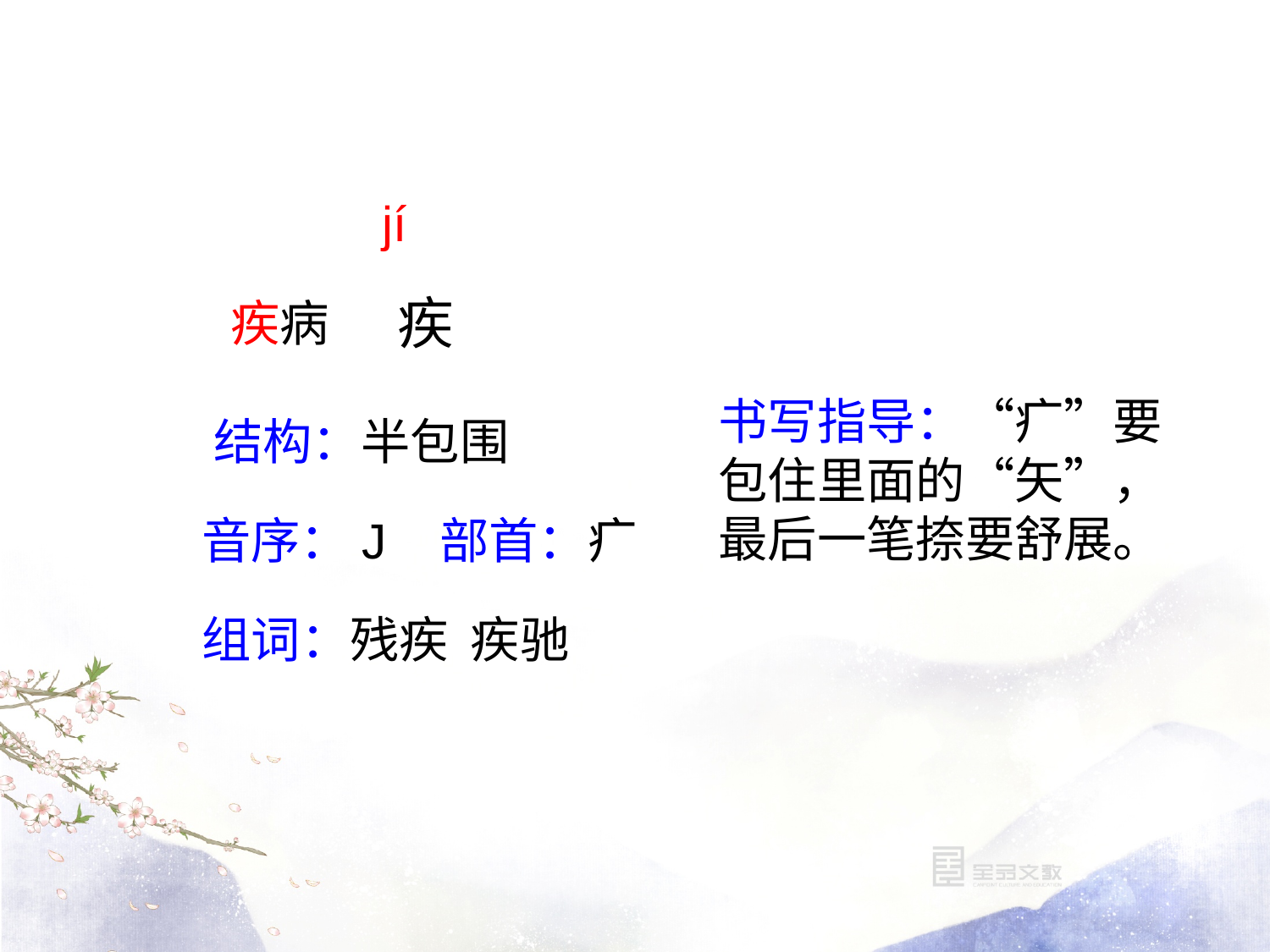

jí
疾
疾病
书写指导：“疒”要包住里面的“矢”，最后一笔捺要舒展。
结构：半包围
音序：J   部首：疒
组词：残疾  疾驰